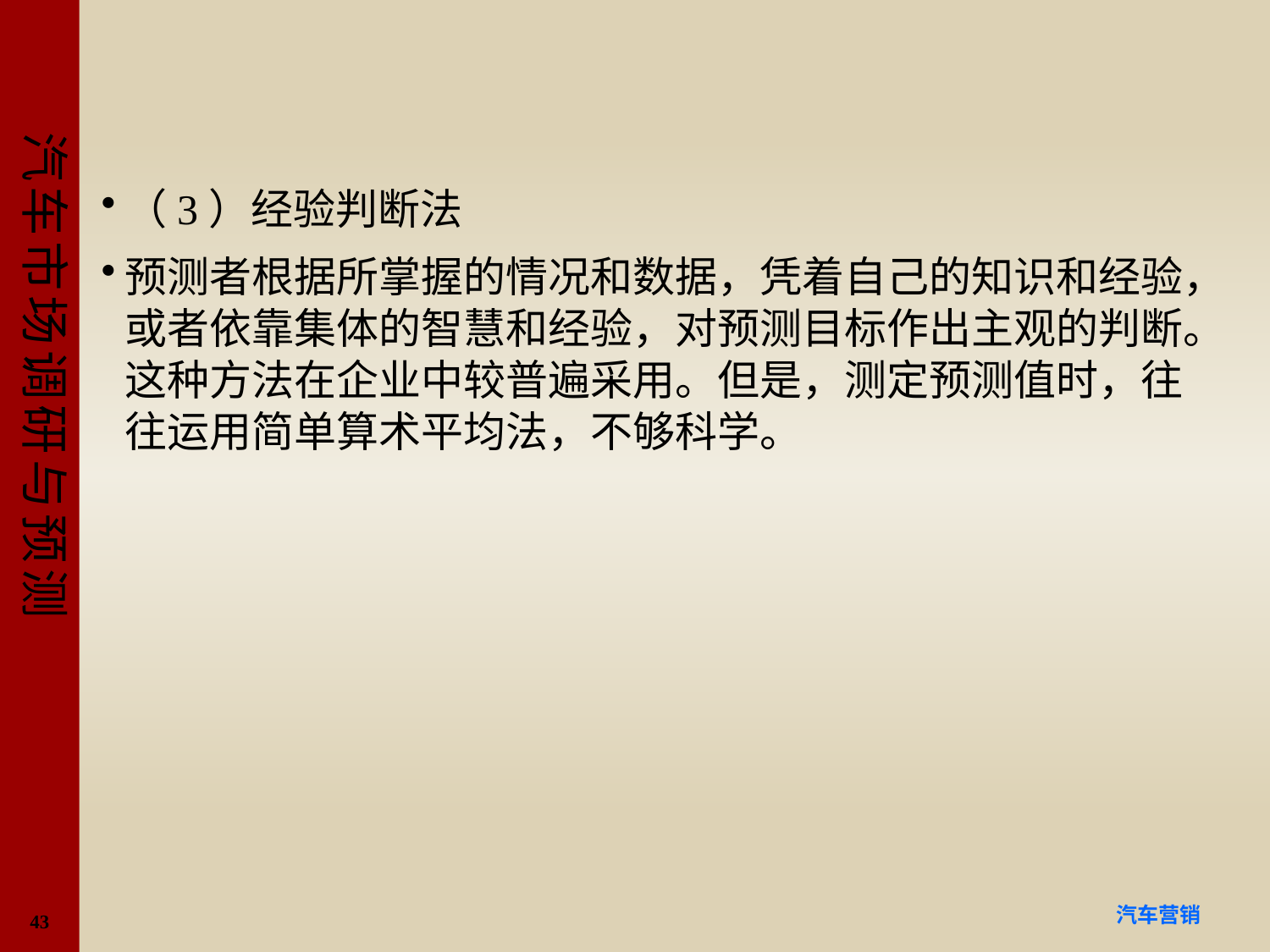

#
（3）经验判断法
预测者根据所掌握的情况和数据，凭着自己的知识和经验，或者依靠集体的智慧和经验，对预测目标作出主观的判断。这种方法在企业中较普遍采用。但是，测定预测值时，往往运用简单算术平均法，不够科学。

43